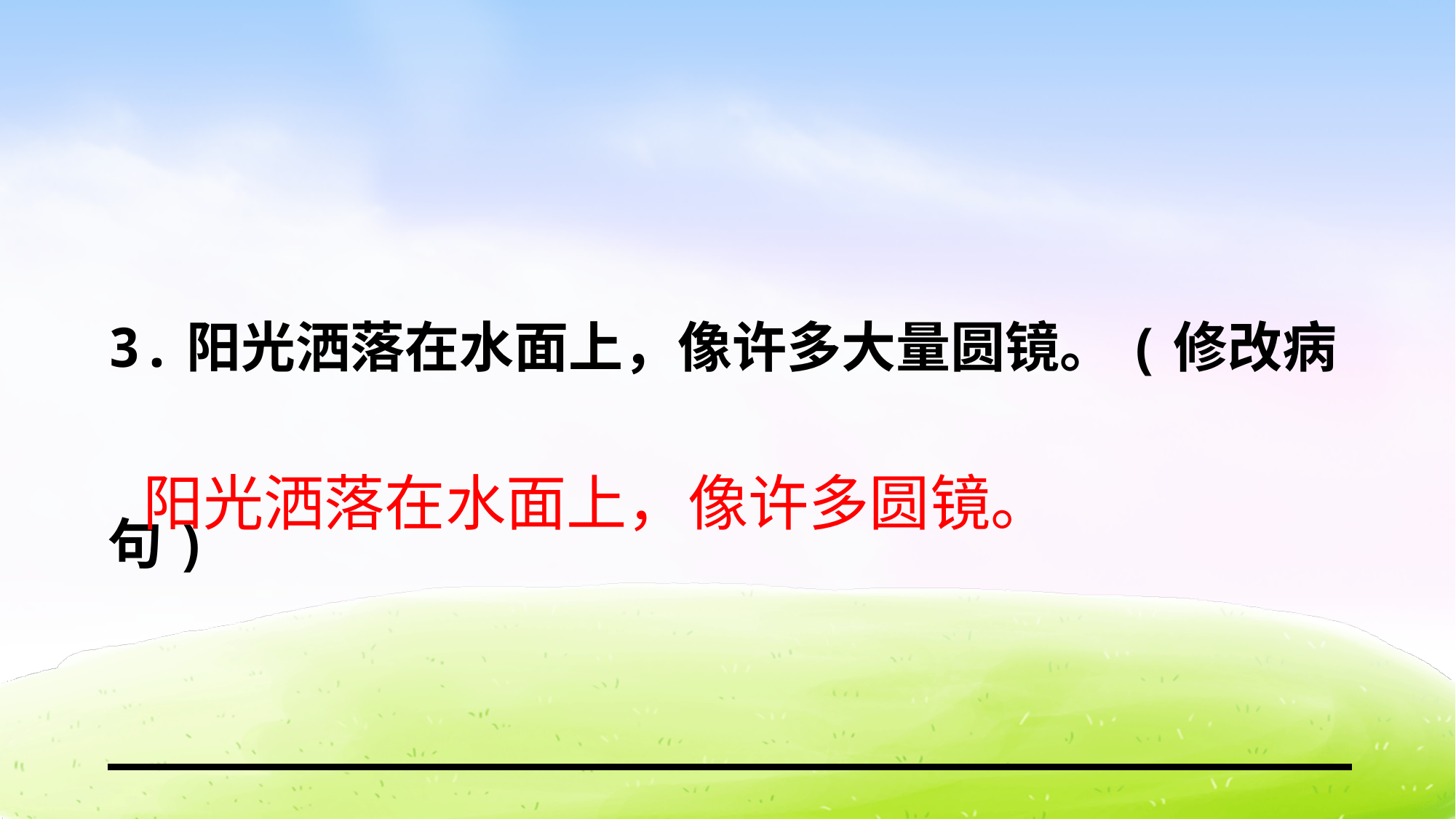

3.阳光洒落在水面上，像许多大量圆镜。(修改病句)
__________________________________________
阳光洒落在水面上，像许多圆镜。